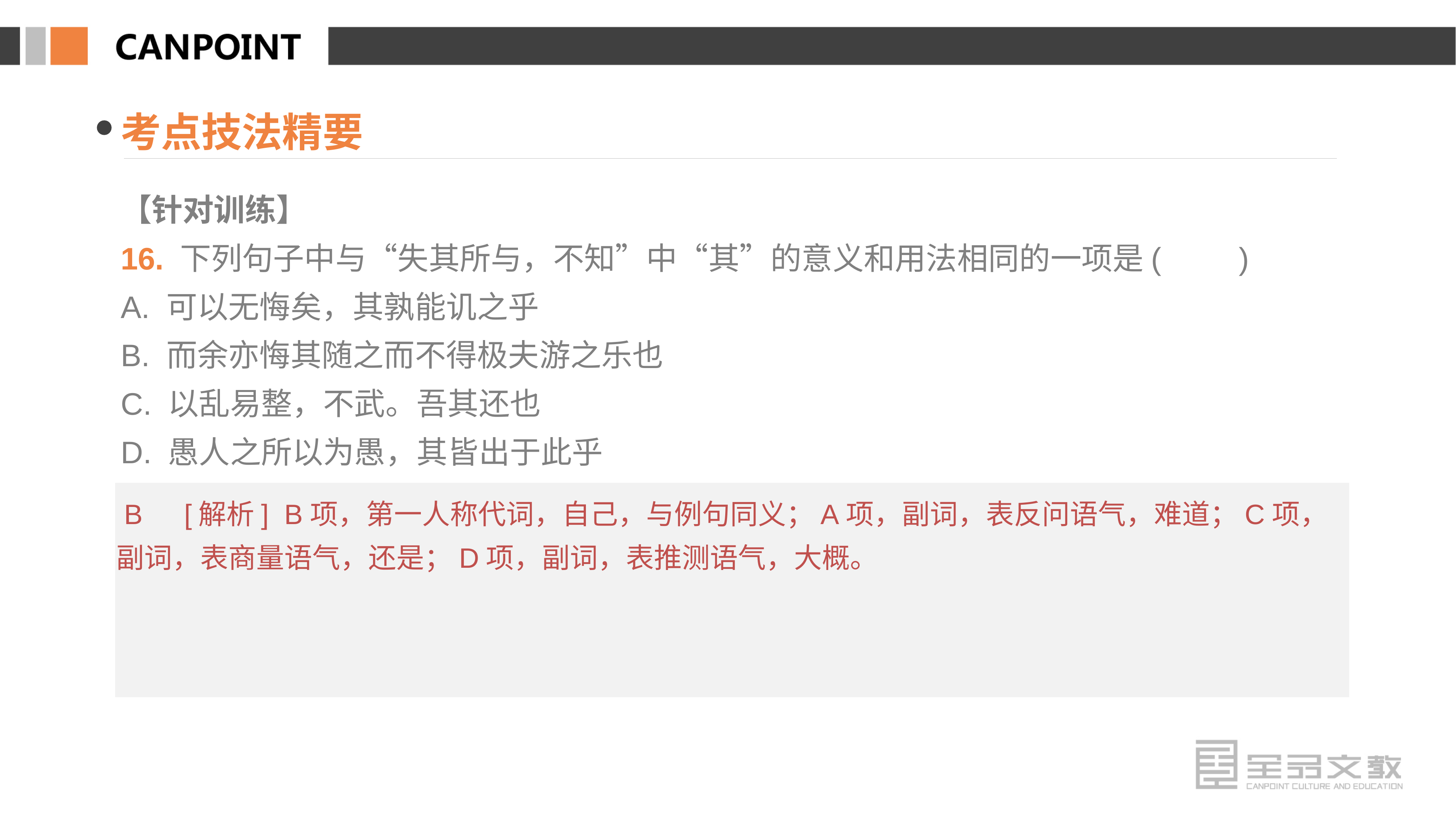

考点技法精要

【针对训练】
16. 下列句子中与“失其所与，不知”中“其”的意义和用法相同的一项是(　　)
A. 可以无悔矣，其孰能讥之乎
B. 而余亦悔其随之而不得极夫游之乐也
C. 以乱易整，不武。吾其还也
D. 愚人之所以为愚，其皆出于此乎

 B　[解析]  B项，第一人称代词，自己，与例句同义；A项，副词，表反问语气，难道；C项，副词，表商量语气，还是；D项，副词，表推测语气，大概。